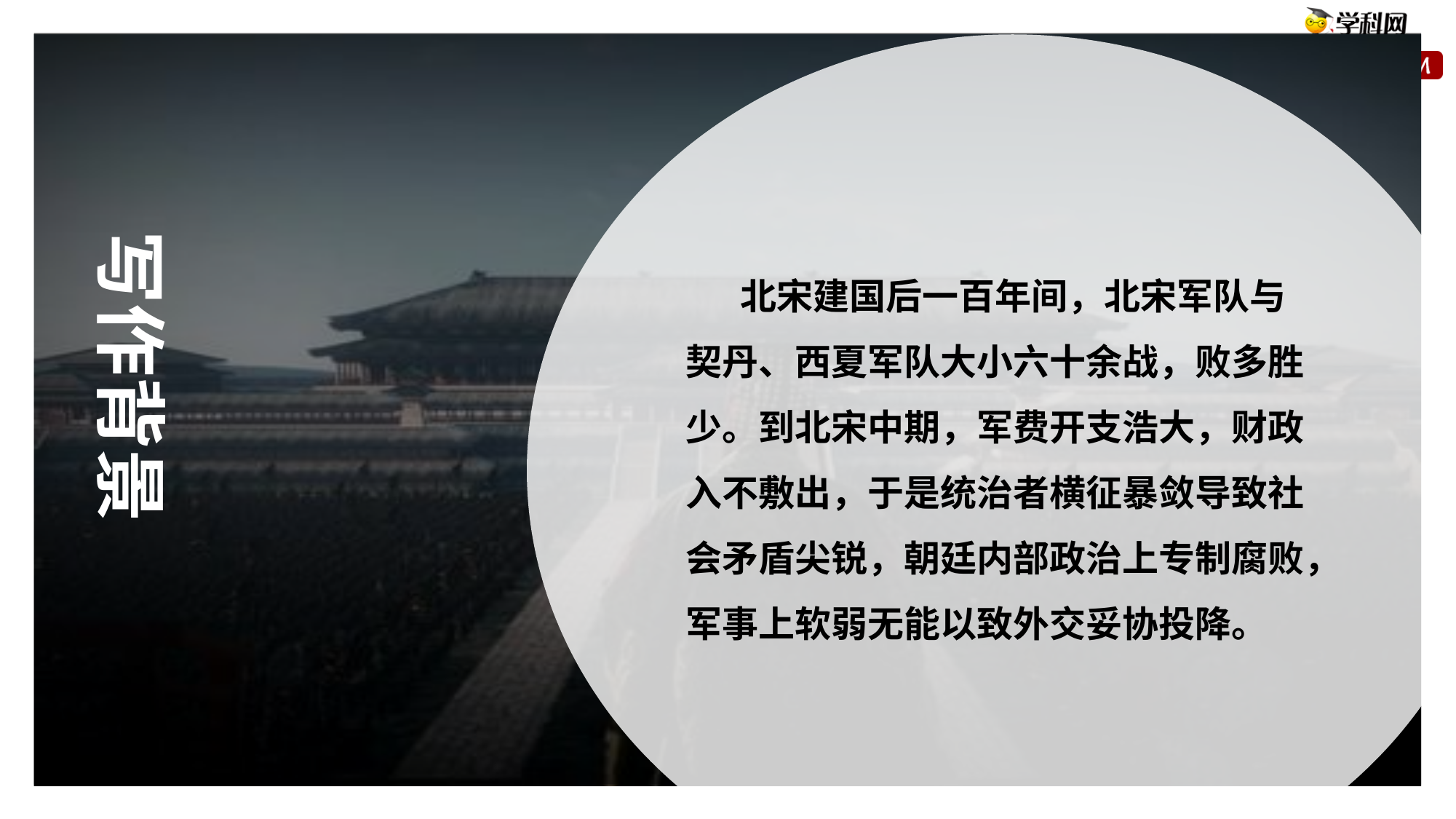

写作背景

北宋建国后一百年间，北宋军队与契丹、西夏军队大小六十余战，败多胜少。到北宋中期，军费开支浩大，财政入不敷出，于是统治者横征暴敛导致社会矛盾尖锐，朝廷内部政治上专制腐败，军事上软弱无能以致外交妥协投降。